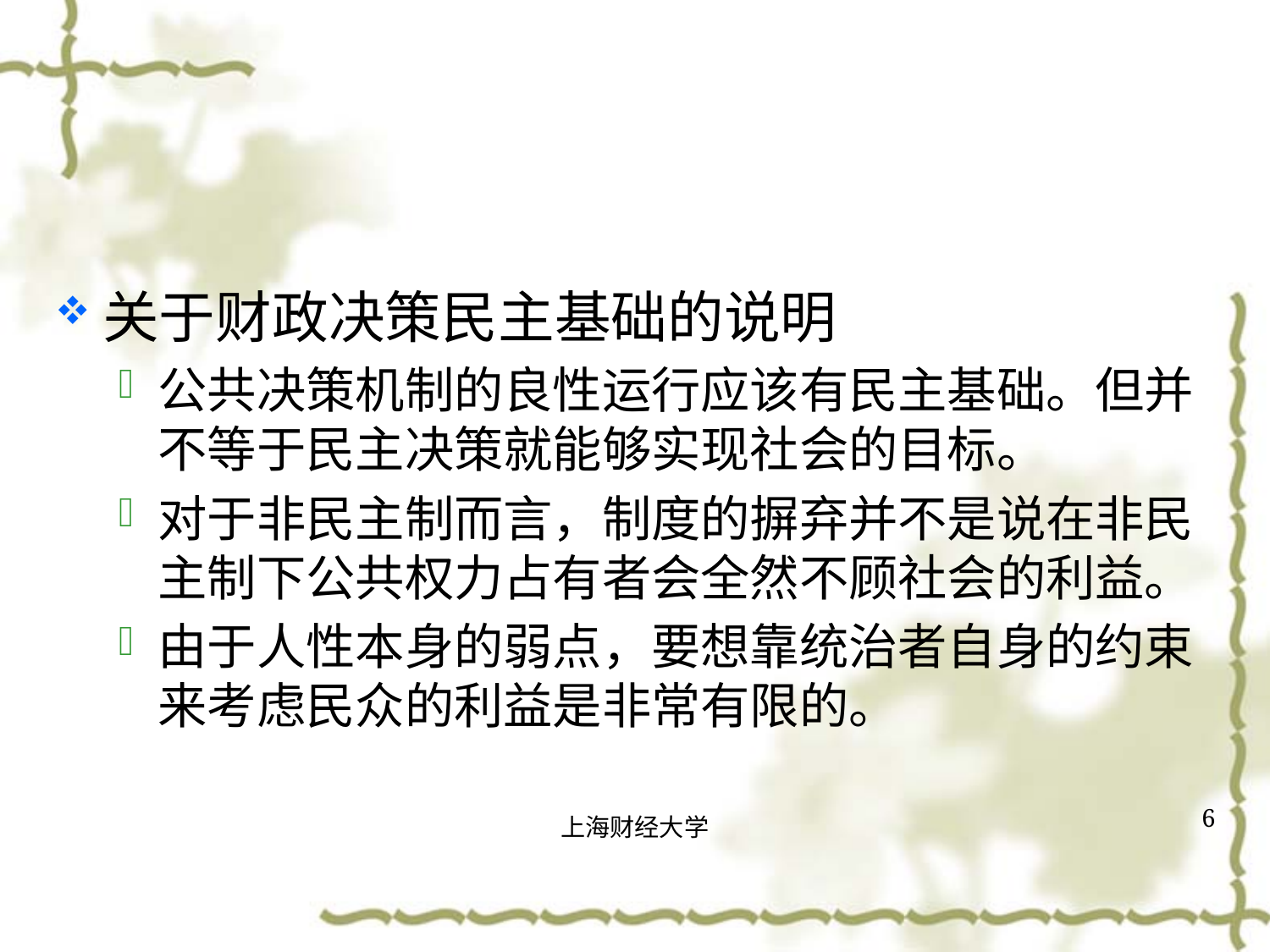

#
关于财政决策民主基础的说明
公共决策机制的良性运行应该有民主基础。但并不等于民主决策就能够实现社会的目标。
对于非民主制而言，制度的摒弃并不是说在非民主制下公共权力占有者会全然不顾社会的利益。
由于人性本身的弱点，要想靠统治者自身的约束来考虑民众的利益是非常有限的。
6
上海财经大学